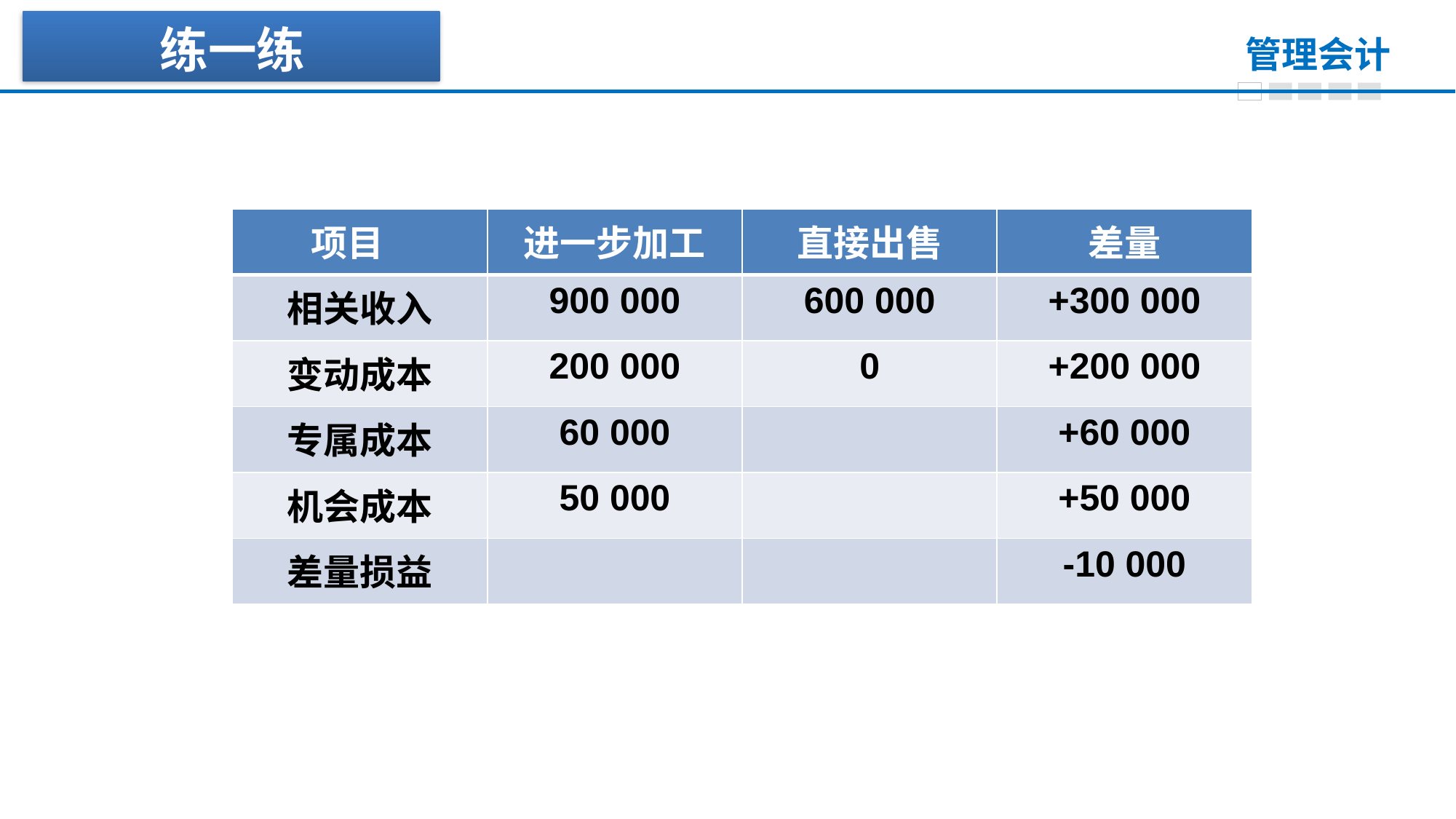

练一练
| 项目 | 进一步加工 | 直接出售 | 差量 |
| --- | --- | --- | --- |
| 相关收入 | 900 000 | 600 000 | +300 000 |
| 变动成本 | 200 000 | 0 | +200 000 |
| 专属成本 | 60 000 |  | +60 000 |
| 机会成本 | 50 000 |  | +50 000 |
| 差量损益 |  |  | -10 000 |